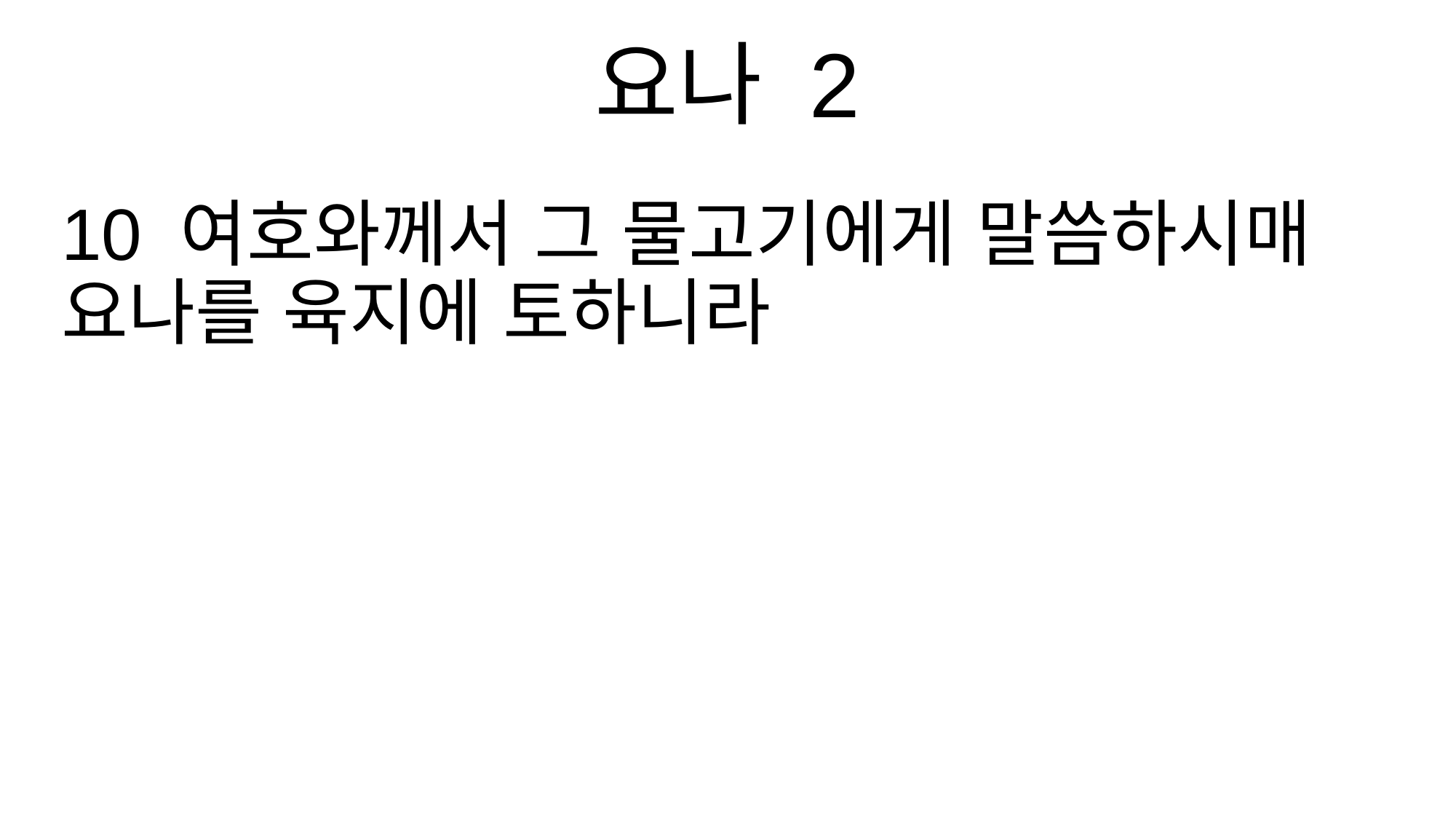

요나 2
10 여호와께서 그 물고기에게 말씀하시매 요나를 육지에 토하니라